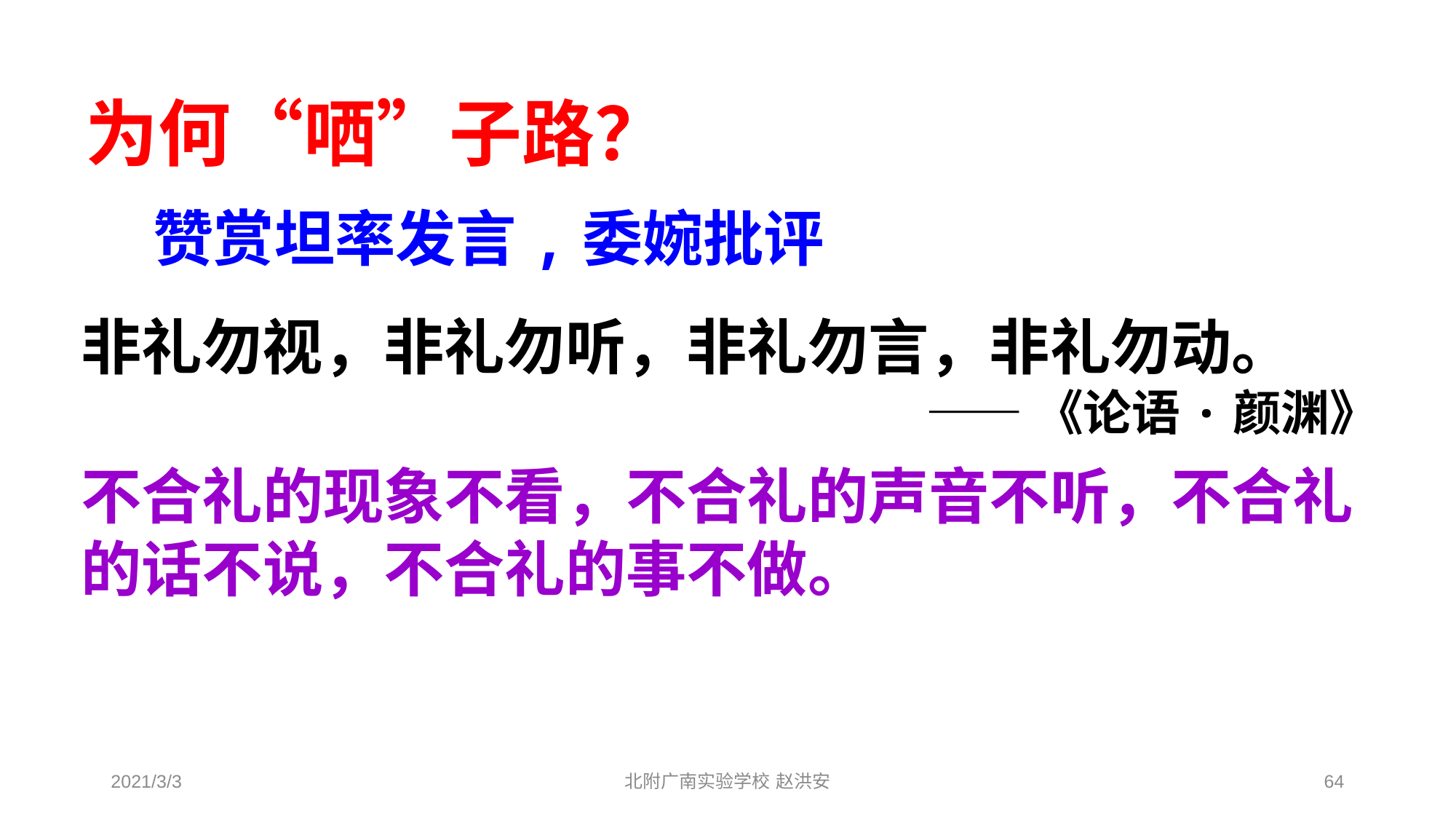

为何“哂”子路？
赞赏坦率发言,委婉批评
非礼勿视，非礼勿听，非礼勿言，非礼勿动。
——《论语·颜渊》
不合礼的现象不看，不合礼的声音不听，不合礼的话不说，不合礼的事不做。
2021/3/3
北附广南实验学校 赵洪安
64